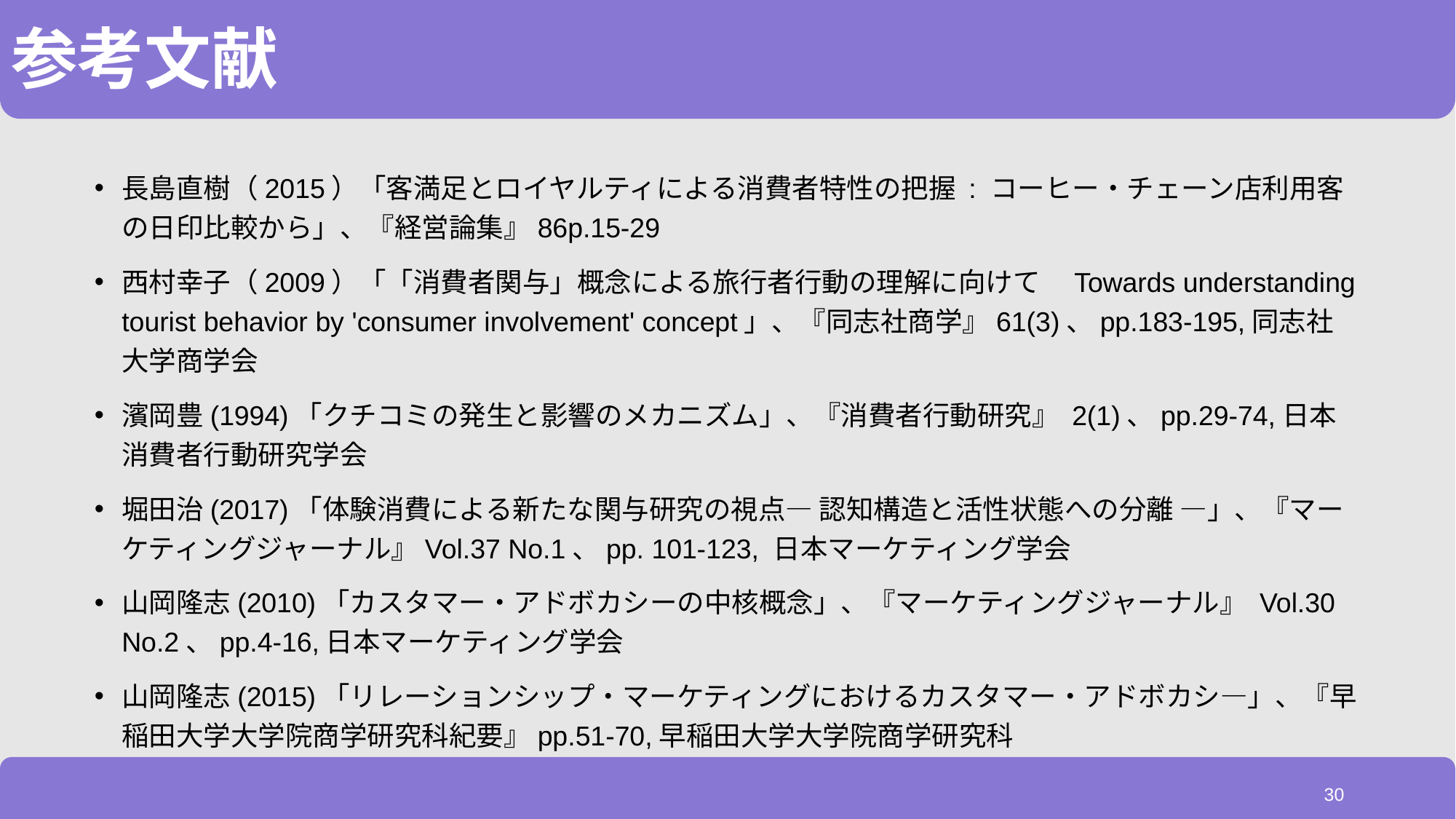

# 参考文献
長島直樹（2015）「客満足とロイヤルティによる消費者特性の把握 : コーヒー・チェーン店利用客の日印比較から」、『経営論集』86p.15-29
西村幸子（2009）「「消費者関与」概念による旅行者行動の理解に向けて　Towards understanding tourist behavior by 'consumer involvement' concept」、『同志社商学』61(3)、pp.183-195,同志社大学商学会
濱岡豊(1994)「クチコミの発生と影響のメカニズム」、『消費者行動研究』 2(1)、pp.29-74,日本消費者行動研究学会
堀田治(2017)「体験消費による新たな関与研究の視点― 認知構造と活性状態への分離 ―」、『マーケティングジャーナル』Vol.37 No.1、pp. 101-123, 日本マーケティング学会
山岡隆志(2010)「カスタマー・アドボカシーの中核概念」、『マーケティングジャーナル』 Vol.30 No.2、pp.4-16,日本マーケティング学会
山岡隆志(2015)「リレーションシップ・マーケティングにおけるカスタマー・アドボカシ―」、『早稲田大学大学院商学研究科紀要』pp.51-70,早稲田大学大学院商学研究科

30